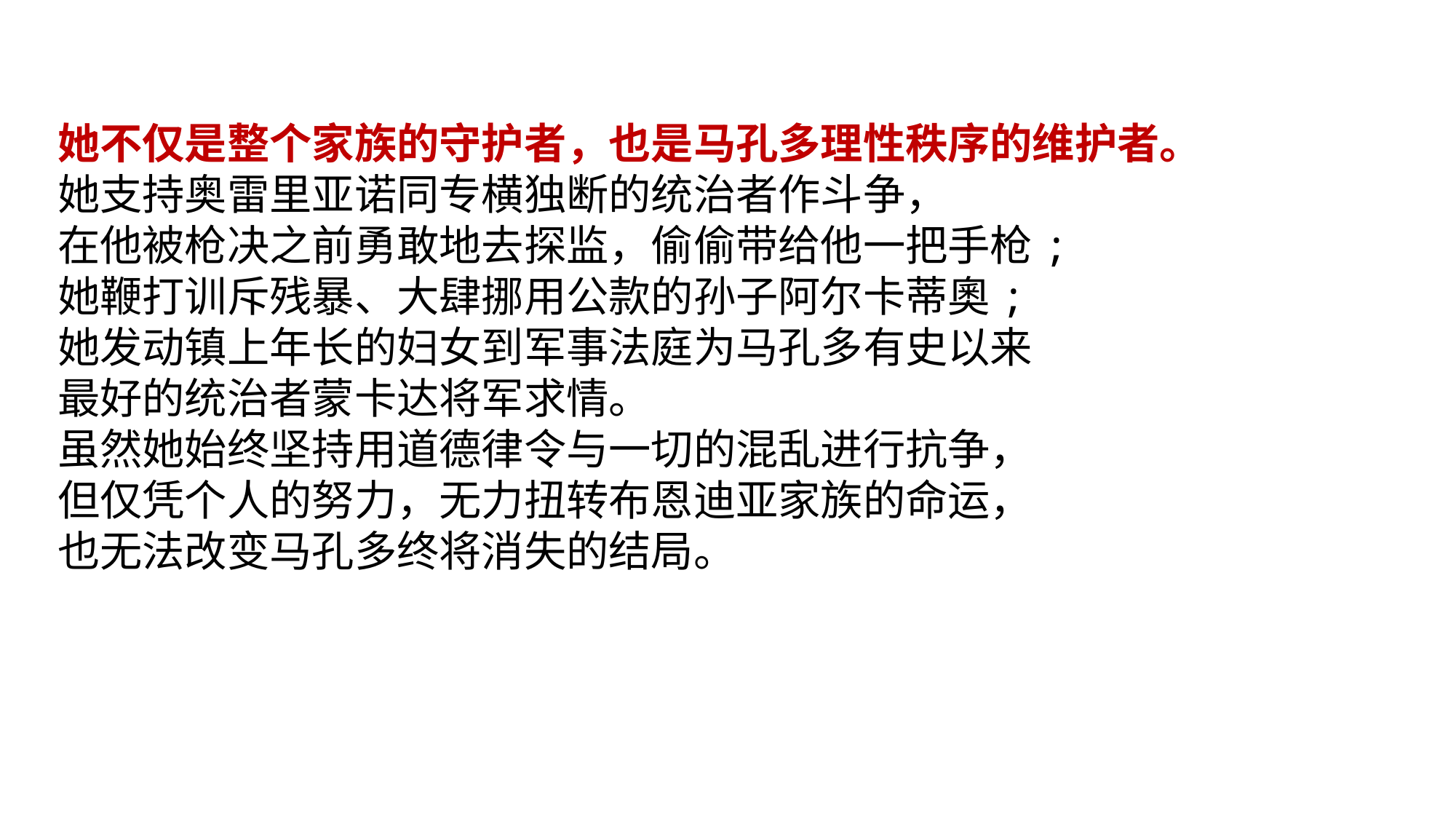

她不仅是整个家族的守护者，也是马孔多理性秩序的维护者。
她支持奥雷里亚诺同专横独断的统治者作斗争，
在他被枪决之前勇敢地去探监，偷偷带给他一把手枪;
她鞭打训斥残暴、大肆挪用公款的孙子阿尔卡蒂奧;
她发动镇上年长的妇女到军事法庭为马孔多有史以来
最好的统治者蒙卡达将军求情。
虽然她始终坚持用道德律令与一切的混乱进行抗争，
但仅凭个人的努力，无力扭转布恩迪亚家族的命运，
也无法改变马孔多终将消失的结局。